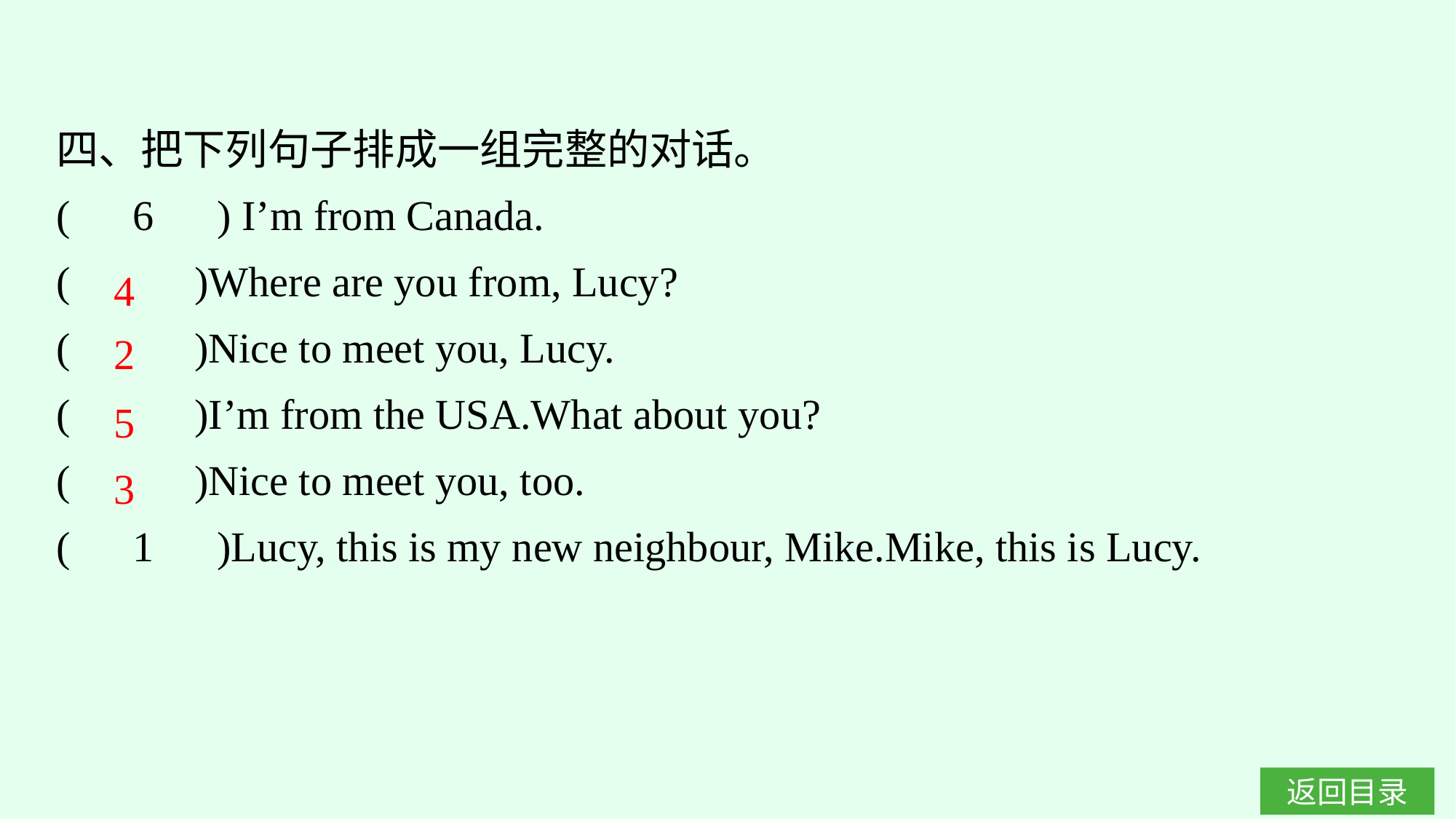

四、把下列句子排成一组完整的对话。
(　6　) I’m from Canada.
(　  　)Where are you from, Lucy?
(　  　)Nice to meet you, Lucy.
(　  　)I’m from the USA.What about you?
(　  　)Nice to meet you, too.
(　1　)Lucy, this is my new neighbour, Mike.Mike, this is Lucy.
4
2
5
3